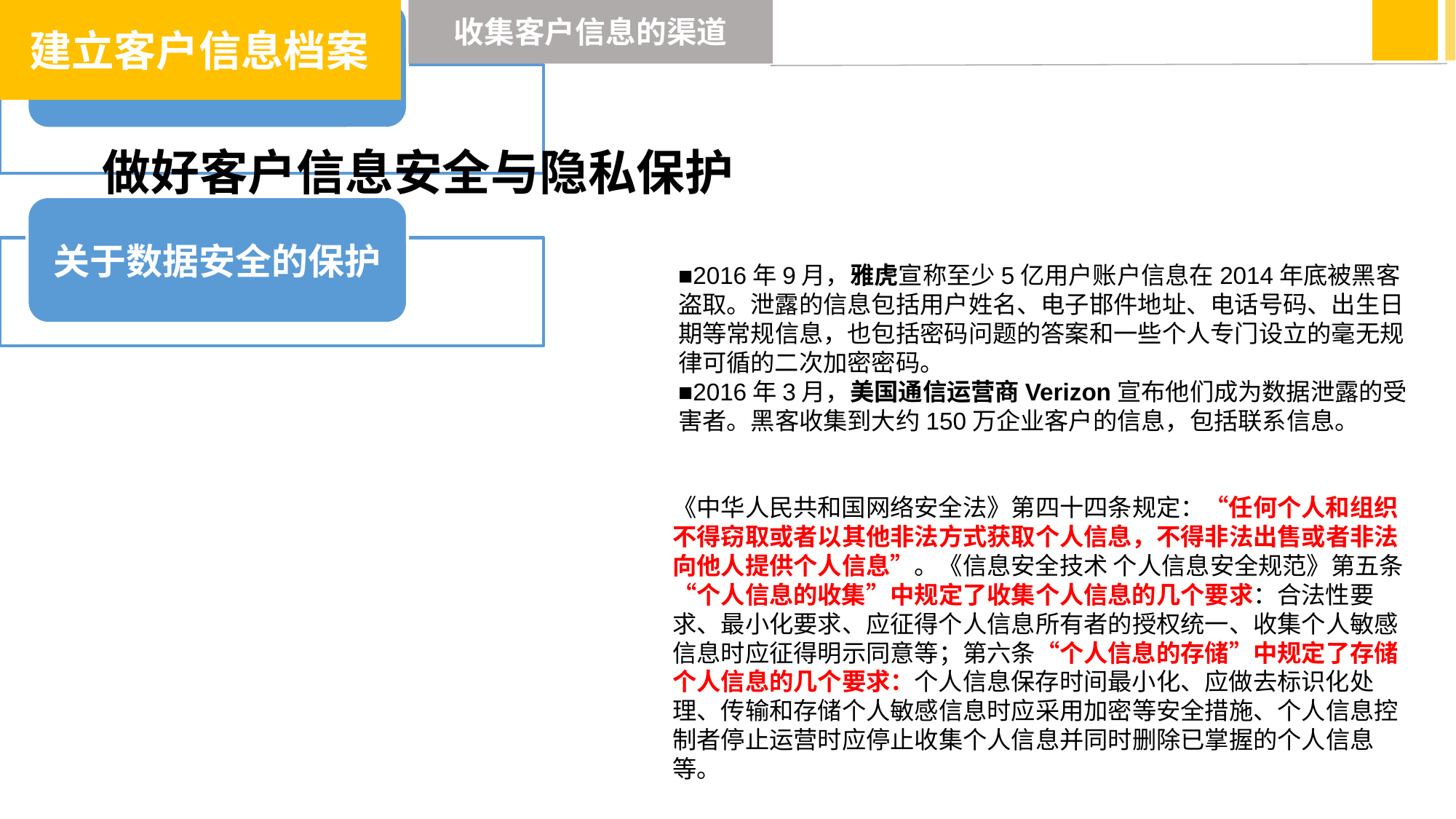

建立客户信息档案

收集客户信息的渠道
做好客户信息安全与隐私保护
■2016年9月，雅虎宣称至少5亿用户账户信息在2014年底被黑客盗取。泄露的信息包括用户姓名、电子邯件地址、电话号码、出生日期等常规信息，也包括密码问题的答案和一些个人专门设立的毫无规律可循的二次加密密码。
■2016年3月，美国通信运营商Verizon宣布他们成为数据泄露的受害者。黑客收集到大约150万企业客户的信息，包括联系信息。

个人数据信息安全

关于数据安全的保护
《中华人民共和国网络安全法》第四十四条规定：“任何个人和组织不得窃取或者以其他非法方式获取个人信息，不得非法出售或者非法向他人提供个人信息”。《信息安全技术 个人信息安全规范》第五条“个人信息的收集”中规定了收集个人信息的几个要求：合法性要求、最小化要求、应征得个人信息所有者的授权统一、收集个人敏感信息时应征得明示同意等；第六条“个人信息的存储”中规定了存储个人信息的几个要求：个人信息保存时间最小化、应做去标识化处理、传输和存储个人敏感信息时应采用加密等安全措施、个人信息控制者停止运营时应停止收集个人信息并同时删除已掌握的个人信息等。